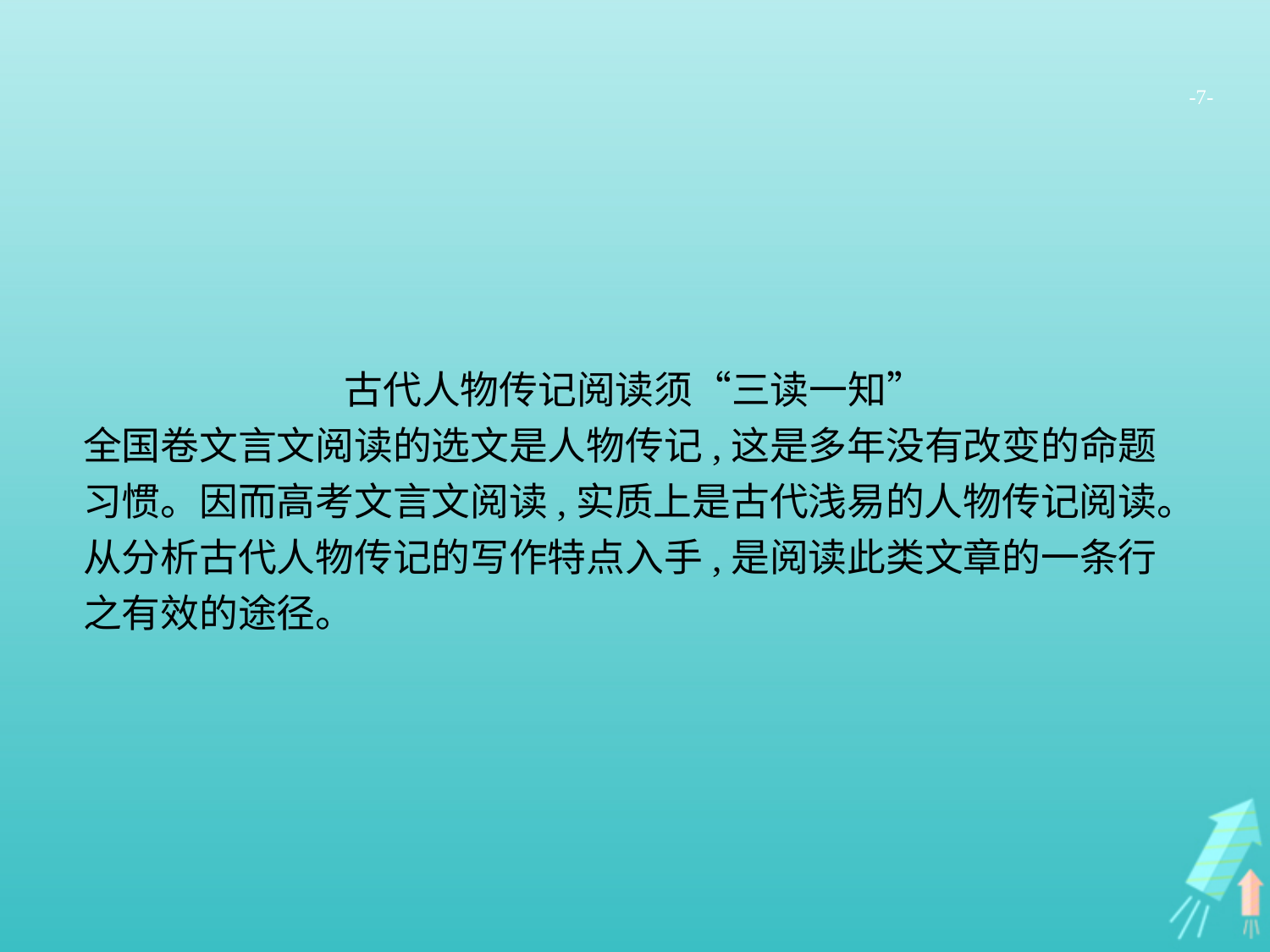

-7-
古代人物传记阅读须“三读一知”
全国卷文言文阅读的选文是人物传记,这是多年没有改变的命题习惯。因而高考文言文阅读,实质上是古代浅易的人物传记阅读。从分析古代人物传记的写作特点入手,是阅读此类文章的一条行之有效的途径。